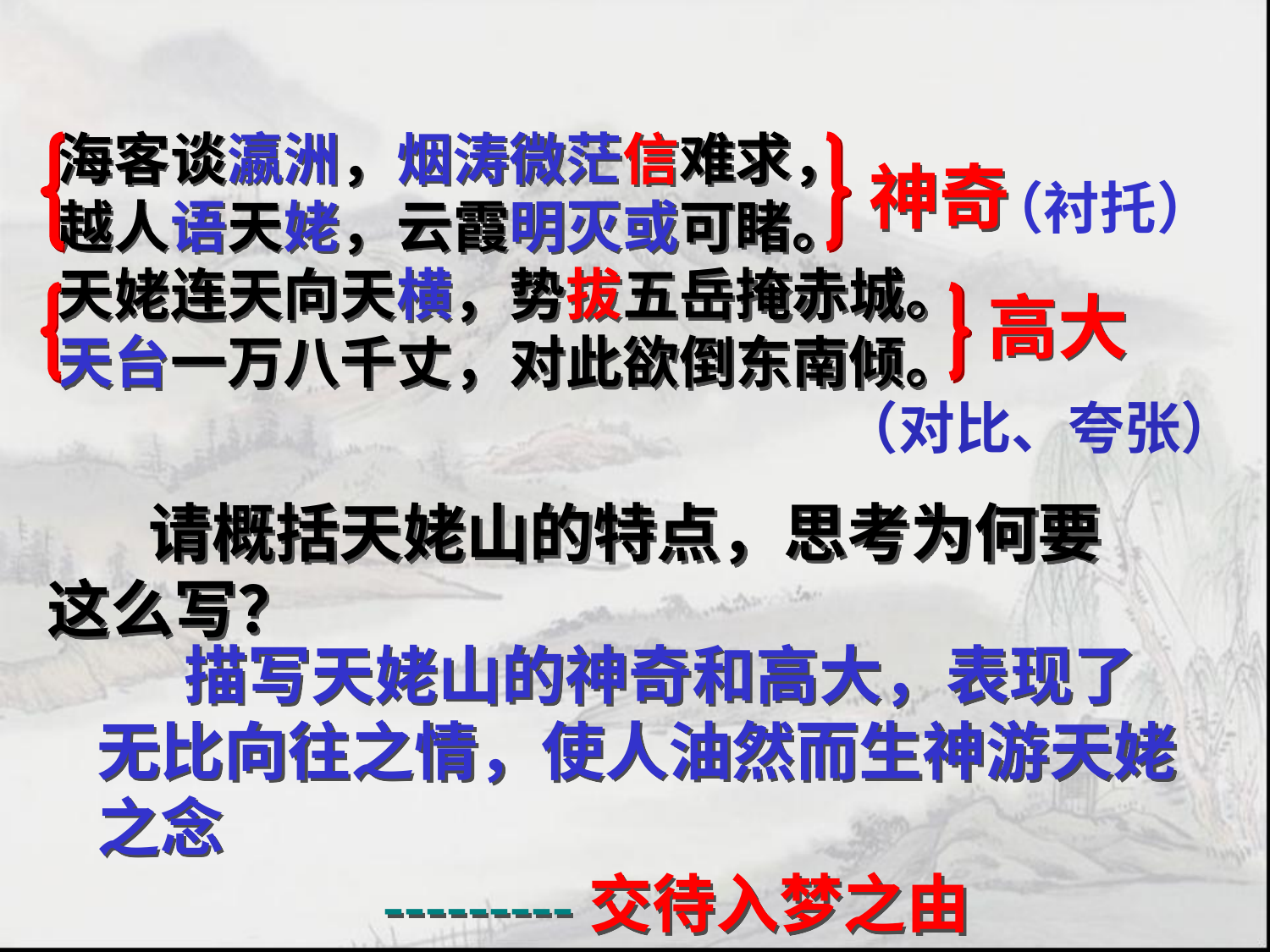

海客谈瀛洲，烟涛微茫信难求，
越人语天姥，云霞明灭或可睹。
天姥连天向天横，势拔五岳掩赤城。
天台一万八千丈，对此欲倒东南倾。

神奇
（衬托）
高大

（对比、夸张）
      请概括天姥山的特点，思考为何要这么写？
     描写天姥山的神奇和高大，表现了无比向往之情，使人油然而生神游天姥之念
                  ---------交待入梦之由